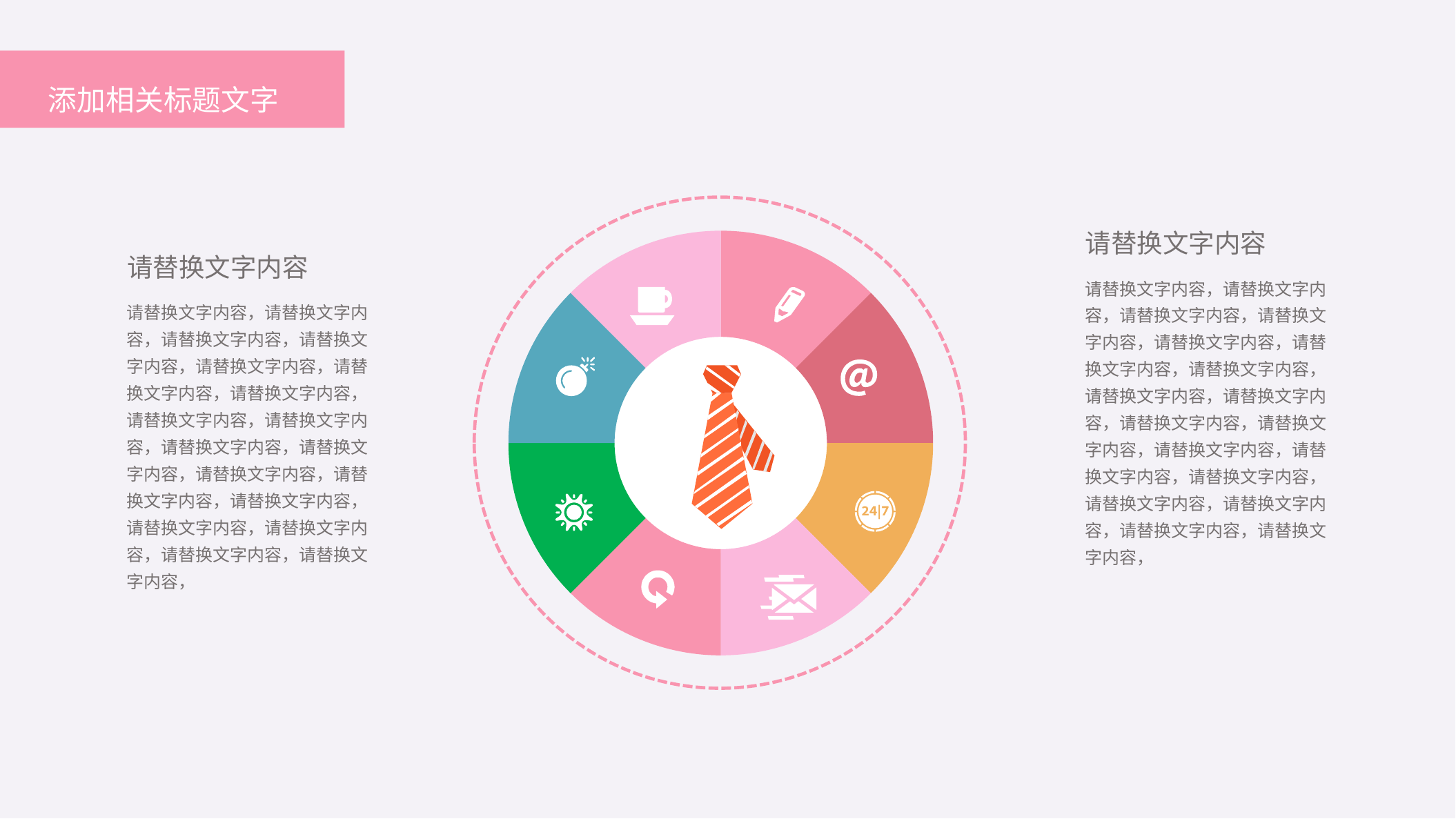

添加相关标题文字

请替换文字内容

### Chart

| Category | 销售额 |
|---|---|
| 第一季度 | 1.0 |
| 第二季度 | 1.0 |
| 第三季度 | 1.0 |
| 第四季度 | 1.0 |

请替换文字内容
请替换文字内容，请替换文字内容，请替换文字内容，请替换文字内容，请替换文字内容，请替换文字内容，请替换文字内容，请替换文字内容，请替换文字内容，请替换文字内容，请替换文字内容，请替换文字内容，请替换文字内容，请替换文字内容，请替换文字内容，请替换文字内容，请替换文字内容，请替换文字内容，

请替换文字内容，请替换文字内容，请替换文字内容，请替换文字内容，请替换文字内容，请替换文字内容，请替换文字内容，请替换文字内容，请替换文字内容，请替换文字内容，请替换文字内容，请替换文字内容，请替换文字内容，请替换文字内容，请替换文字内容，请替换文字内容，请替换文字内容，请替换文字内容，